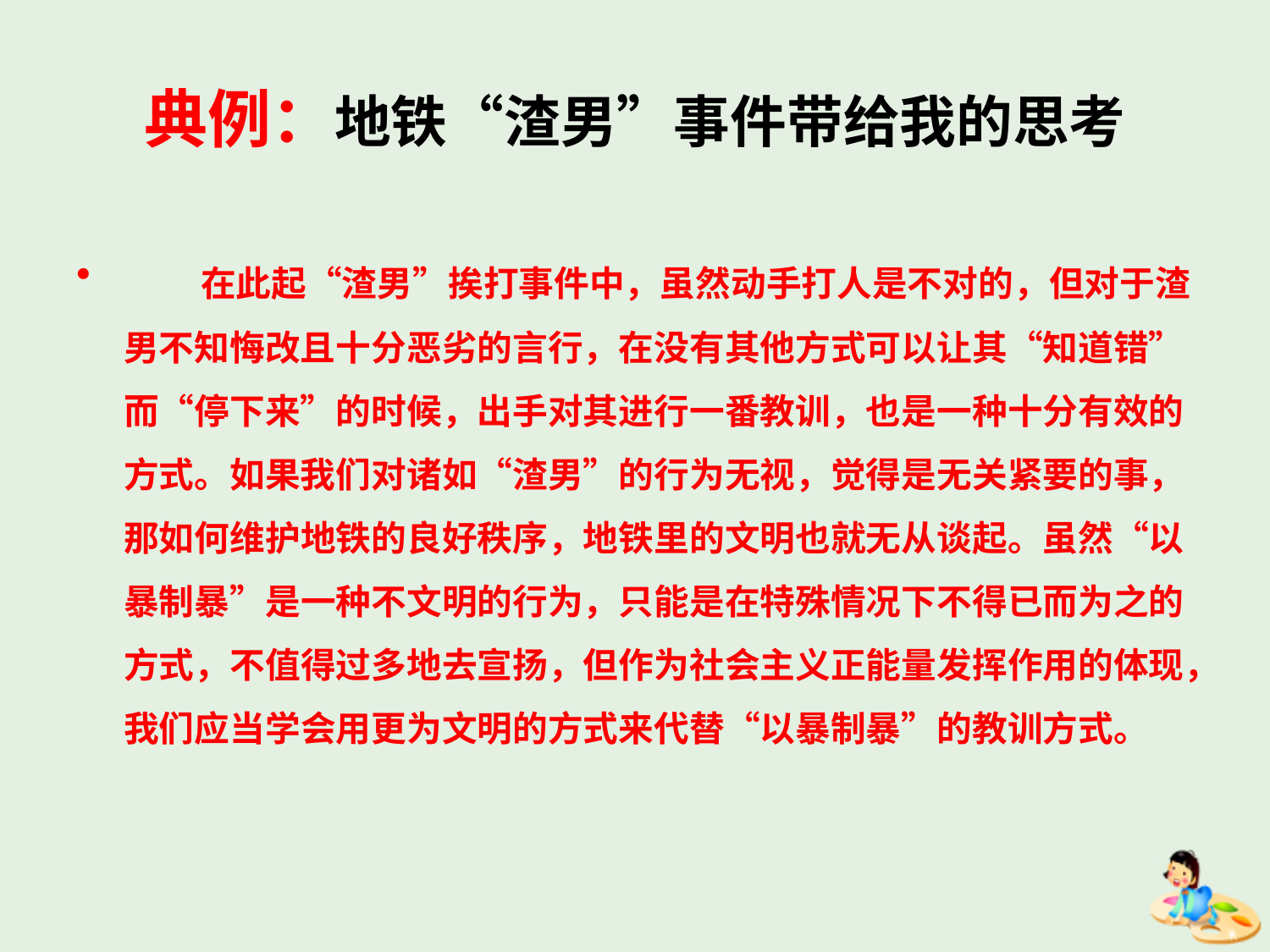

# 典例：地铁“渣男”事件带给我的思考
       在此起“渣男”挨打事件中，虽然动手打人是不对的，但对于渣男不知悔改且十分恶劣的言行，在没有其他方式可以让其“知道错”而“停下来”的时候，出手对其进行一番教训，也是一种十分有效的方式。如果我们对诸如“渣男”的行为无视，觉得是无关紧要的事，那如何维护地铁的良好秩序，地铁里的文明也就无从谈起。虽然“以暴制暴”是一种不文明的行为，只能是在特殊情况下不得已而为之的方式，不值得过多地去宣扬，但作为社会主义正能量发挥作用的体现，我们应当学会用更为文明的方式来代替“以暴制暴”的教训方式。